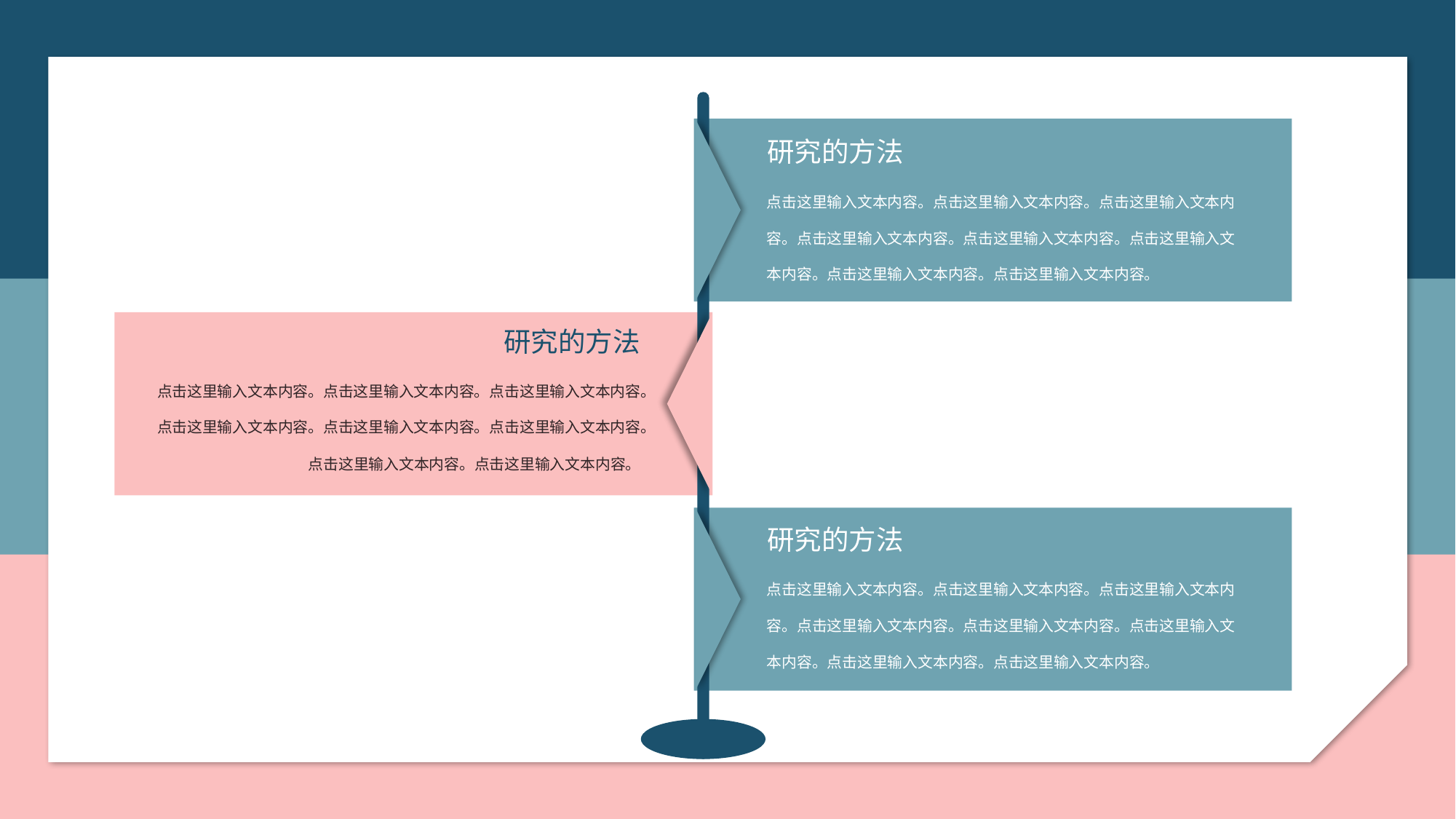

研究的方法
点击这里输入文本内容。点击这里输入文本内容。点击这里输入文本内容。点击这里输入文本内容。点击这里输入文本内容。点击这里输入文本内容。点击这里输入文本内容。点击这里输入文本内容。

研究的方法
点击这里输入文本内容。点击这里输入文本内容。点击这里输入文本内容。点击这里输入文本内容。点击这里输入文本内容。点击这里输入文本内容。点击这里输入文本内容。点击这里输入文本内容。

研究的方法
点击这里输入文本内容。点击这里输入文本内容。点击这里输入文本内容。点击这里输入文本内容。点击这里输入文本内容。点击这里输入文本内容。点击这里输入文本内容。点击这里输入文本内容。